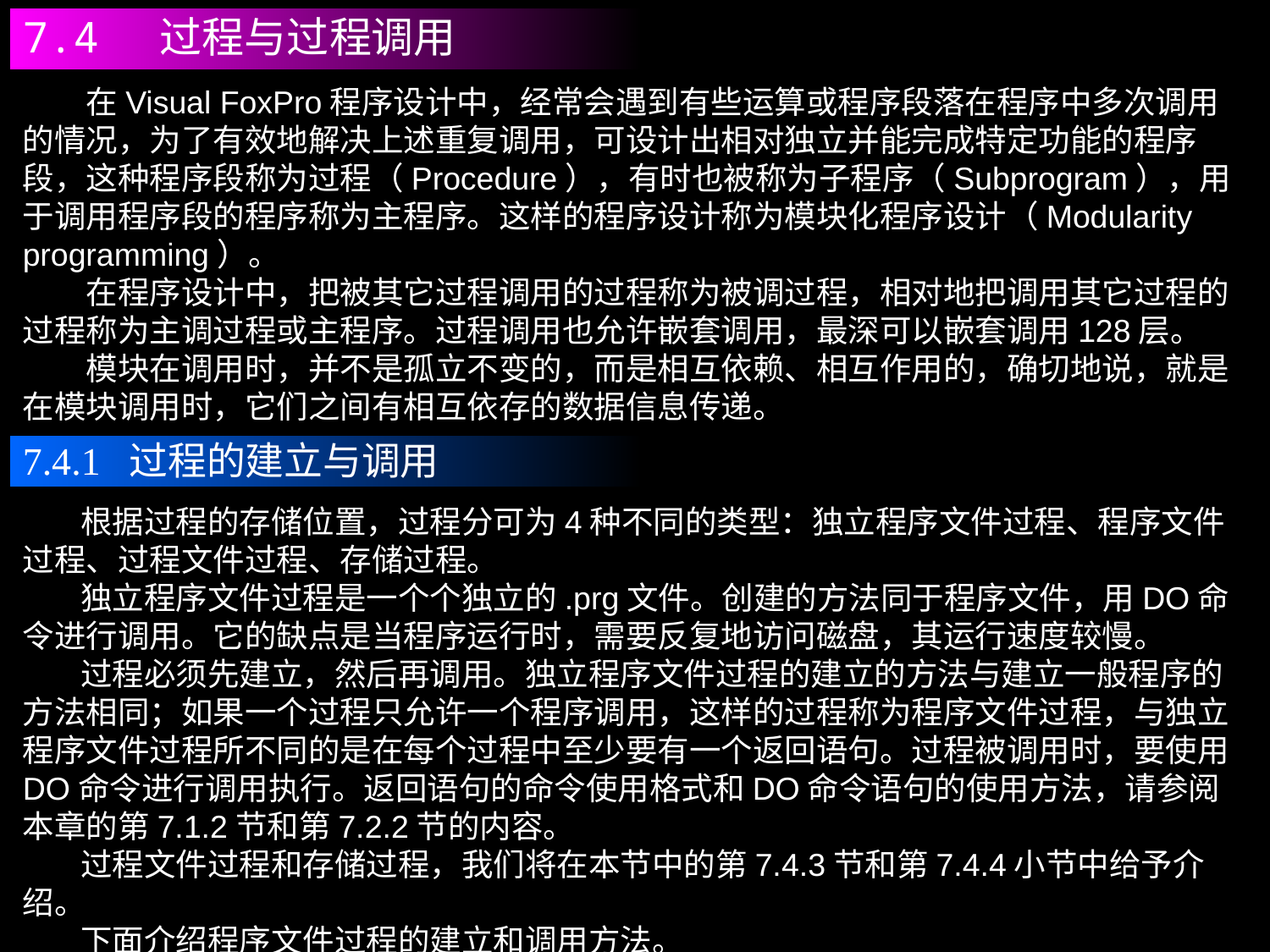

7.4  过程与过程调用
　　在Visual FoxPro程序设计中，经常会遇到有些运算或程序段落在程序中多次调用的情况，为了有效地解决上述重复调用，可设计出相对独立并能完成特定功能的程序段，这种程序段称为过程（Procedure），有时也被称为子程序（Subprogram），用于调用程序段的程序称为主程序。这样的程序设计称为模块化程序设计（Modularity programming）。
　　在程序设计中，把被其它过程调用的过程称为被调过程，相对地把调用其它过程的过程称为主调过程或主程序。过程调用也允许嵌套调用，最深可以嵌套调用128层。
　　模块在调用时，并不是孤立不变的，而是相互依赖、相互作用的，确切地说，就是在模块调用时，它们之间有相互依存的数据信息传递。
7.4.1  过程的建立与调用
       根据过程的存储位置，过程分可为4种不同的类型：独立程序文件过程、程序文件过程、过程文件过程、存储过程。
       独立程序文件过程是一个个独立的.prg文件。创建的方法同于程序文件，用DO命令进行调用。它的缺点是当程序运行时，需要反复地访问磁盘，其运行速度较慢。
       过程必须先建立，然后再调用。独立程序文件过程的建立的方法与建立一般程序的方法相同；如果一个过程只允许一个程序调用，这样的过程称为程序文件过程，与独立程序文件过程所不同的是在每个过程中至少要有一个返回语句。过程被调用时，要使用DO命令进行调用执行。返回语句的命令使用格式和DO命令语句的使用方法，请参阅本章的第7.1.2节和第7.2.2节的内容。
       过程文件过程和存储过程，我们将在本节中的第7.4.3节和第7.4.4小节中给予介绍。
       下面介绍程序文件过程的建立和调用方法。